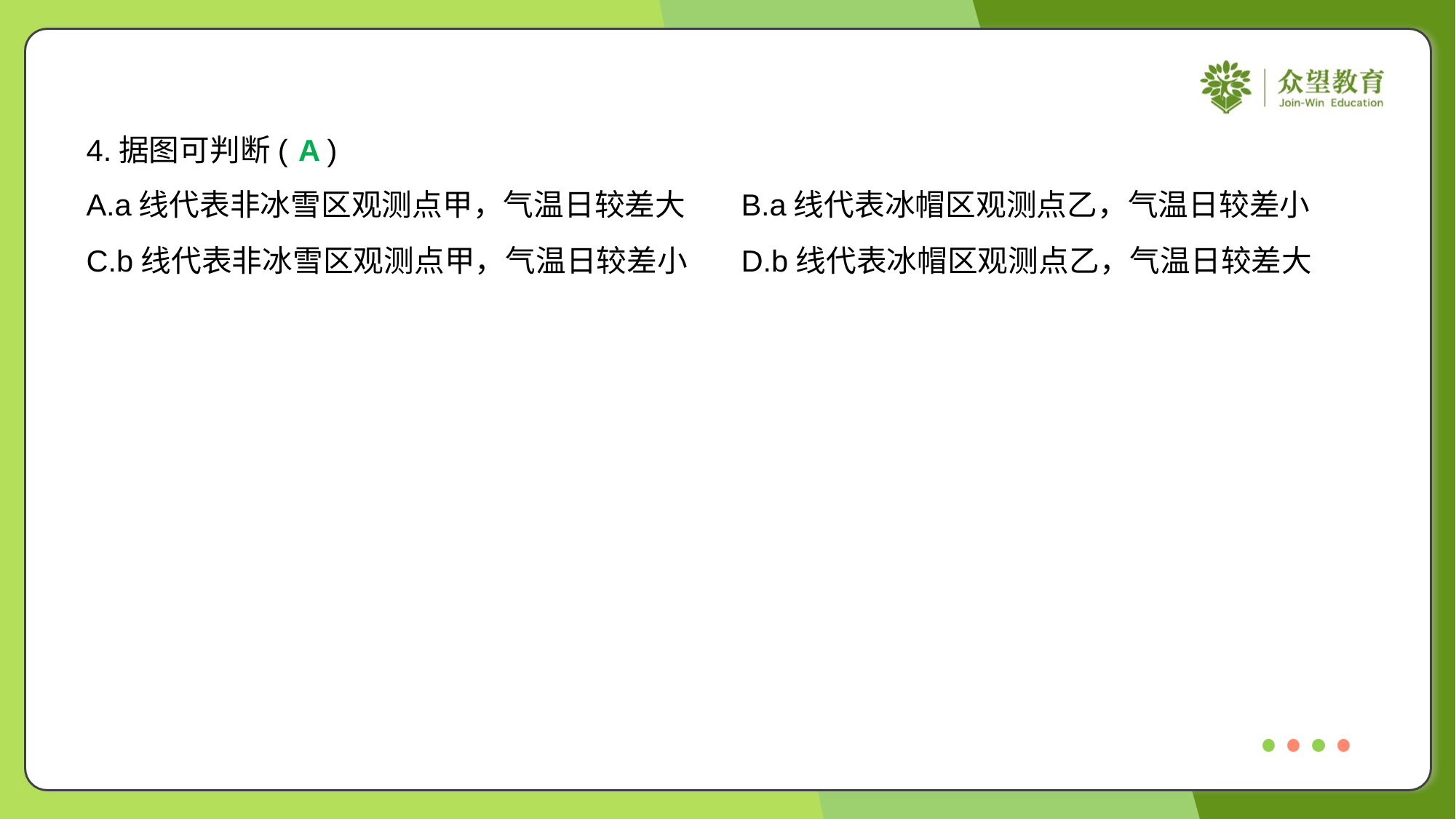

4.据图可判断(     )
A
A.a线代表非冰雪区观测点甲，气温日较差大	B.a线代表冰帽区观测点乙，气温日较差小
C.b线代表非冰雪区观测点甲，气温日较差小	D.b线代表冰帽区观测点乙，气温日较差大